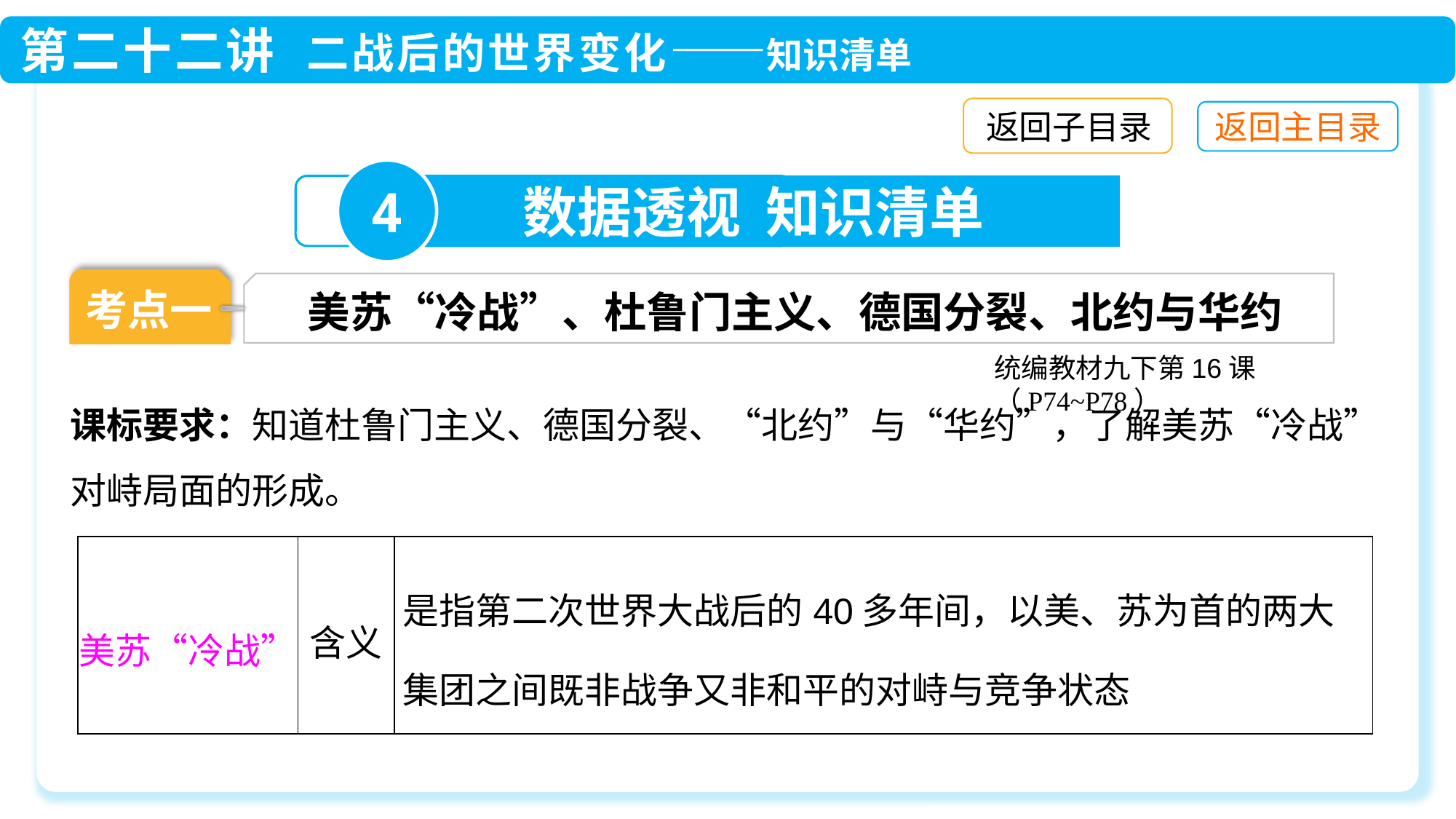

返回子目录
4

数据透视  知识清单
考点一
美苏“冷战”、杜鲁门主义、德国分裂、北约与华约

统编教材九下第16课（P74~P78）
课标要求：知道杜鲁门主义、德国分裂、“北约”与“华约”，了解美苏“冷战”对峙局面的形成。
| 美苏“冷战” | 含义 | 是指第二次世界大战后的40多年间，以美、苏为首的两大集团之间既非战争又非和平的对峙与竞争状态 |
| --- | --- | --- |